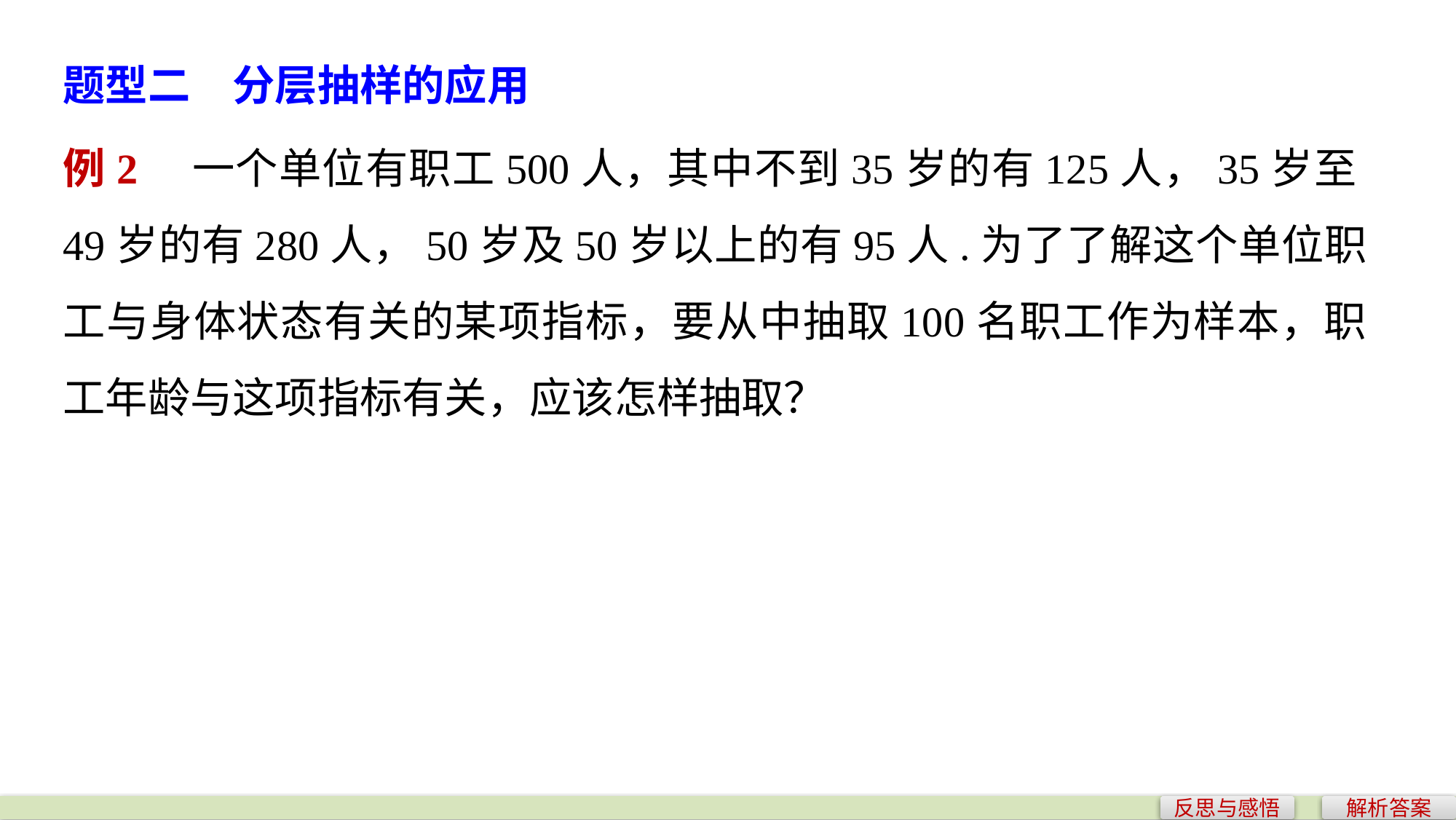

题型二　分层抽样的应用
例2　一个单位有职工500人，其中不到35岁的有125人，35岁至49岁的有280人，50岁及50岁以上的有95人.为了了解这个单位职工与身体状态有关的某项指标，要从中抽取100名职工作为样本，职工年龄与这项指标有关，应该怎样抽取？
反思与感悟
解析答案